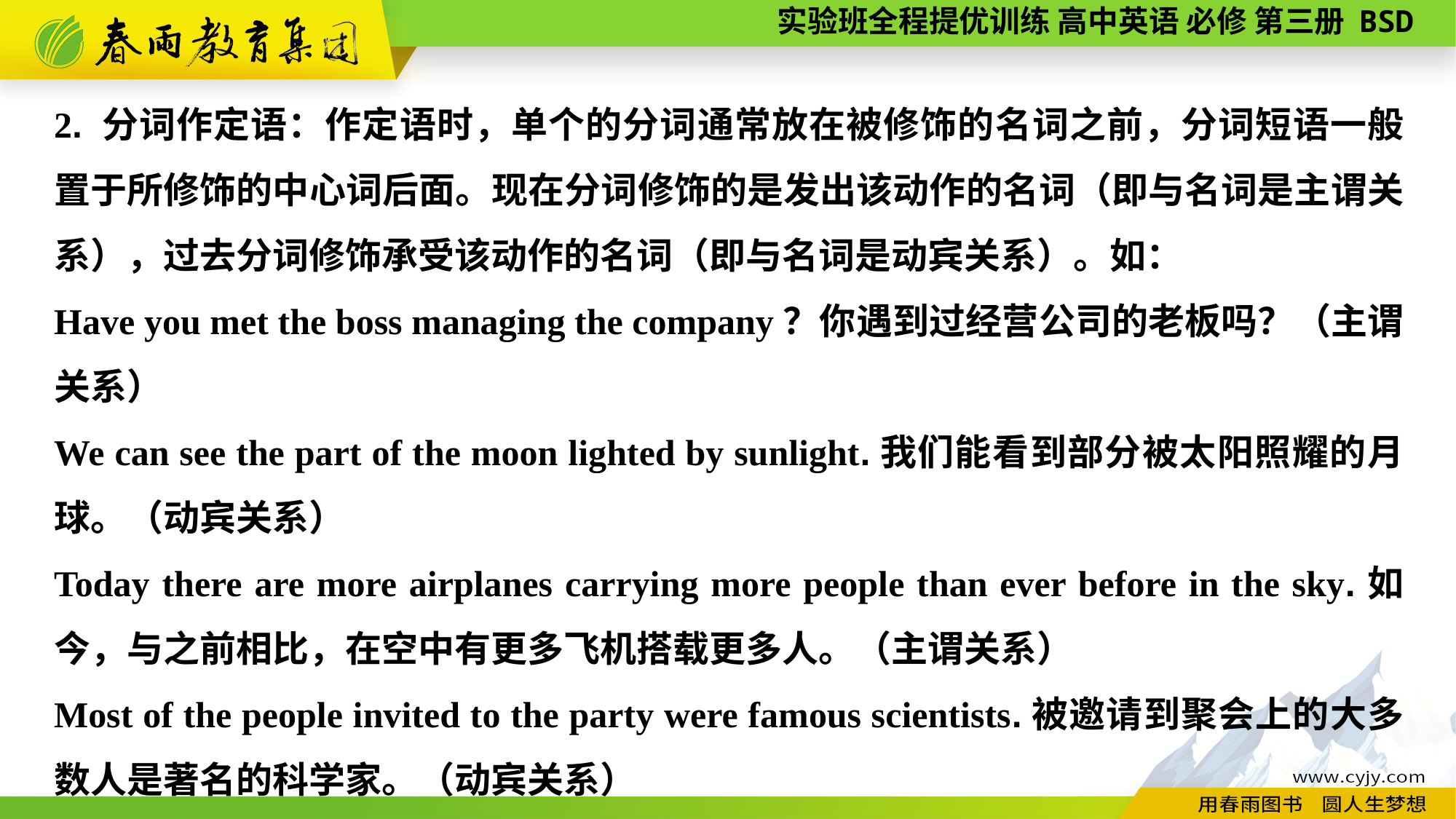

2. 分词作定语：作定语时，单个的分词通常放在被修饰的名词之前，分词短语一般置于所修饰的中心词后面。现在分词修饰的是发出该动作的名词（即与名词是主谓关系），过去分词修饰承受该动作的名词（即与名词是动宾关系）。如：
Have you met the boss managing the company？你遇到过经营公司的老板吗？（主谓关系）
We can see the part of the moon lighted by sunlight.我们能看到部分被太阳照耀的月球。（动宾关系）
Today there are more airplanes carrying more people than ever before in the sky.如今，与之前相比，在空中有更多飞机搭载更多人。（主谓关系）
Most of the people invited to the party were famous scientists.被邀请到聚会上的大多数人是著名的科学家。（动宾关系）